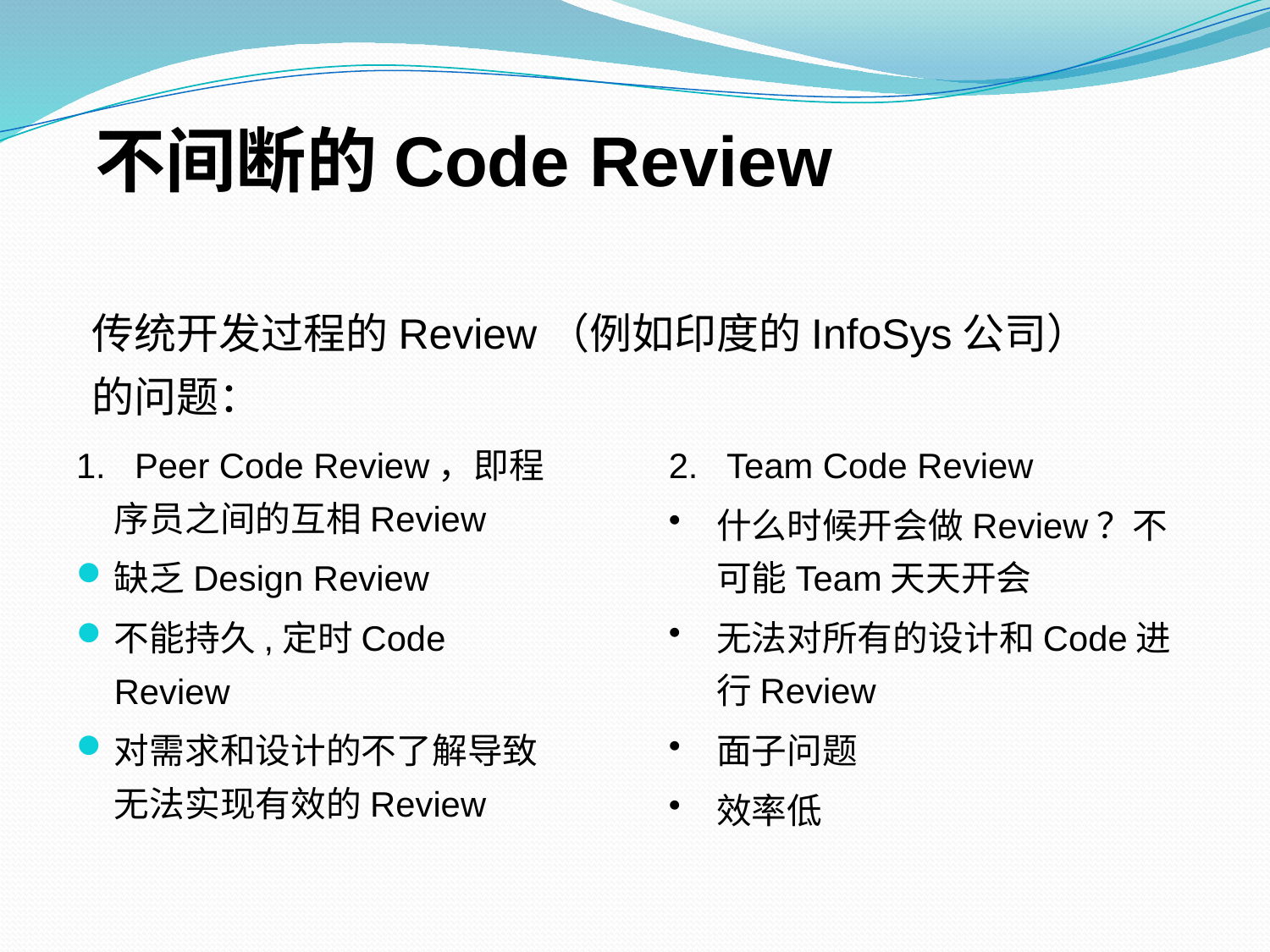

# 不间断的Code Review
传统开发过程的Review（例如印度的InfoSys公司）的问题：
1.   Peer Code Review，即程序员之间的互相Review
缺乏Design Review
不能持久,定时Code Review
对需求和设计的不了解导致无法实现有效的Review
2.   Team Code Review
什么时候开会做Review？不可能Team天天开会
无法对所有的设计和Code进行Review
面子问题
效率低